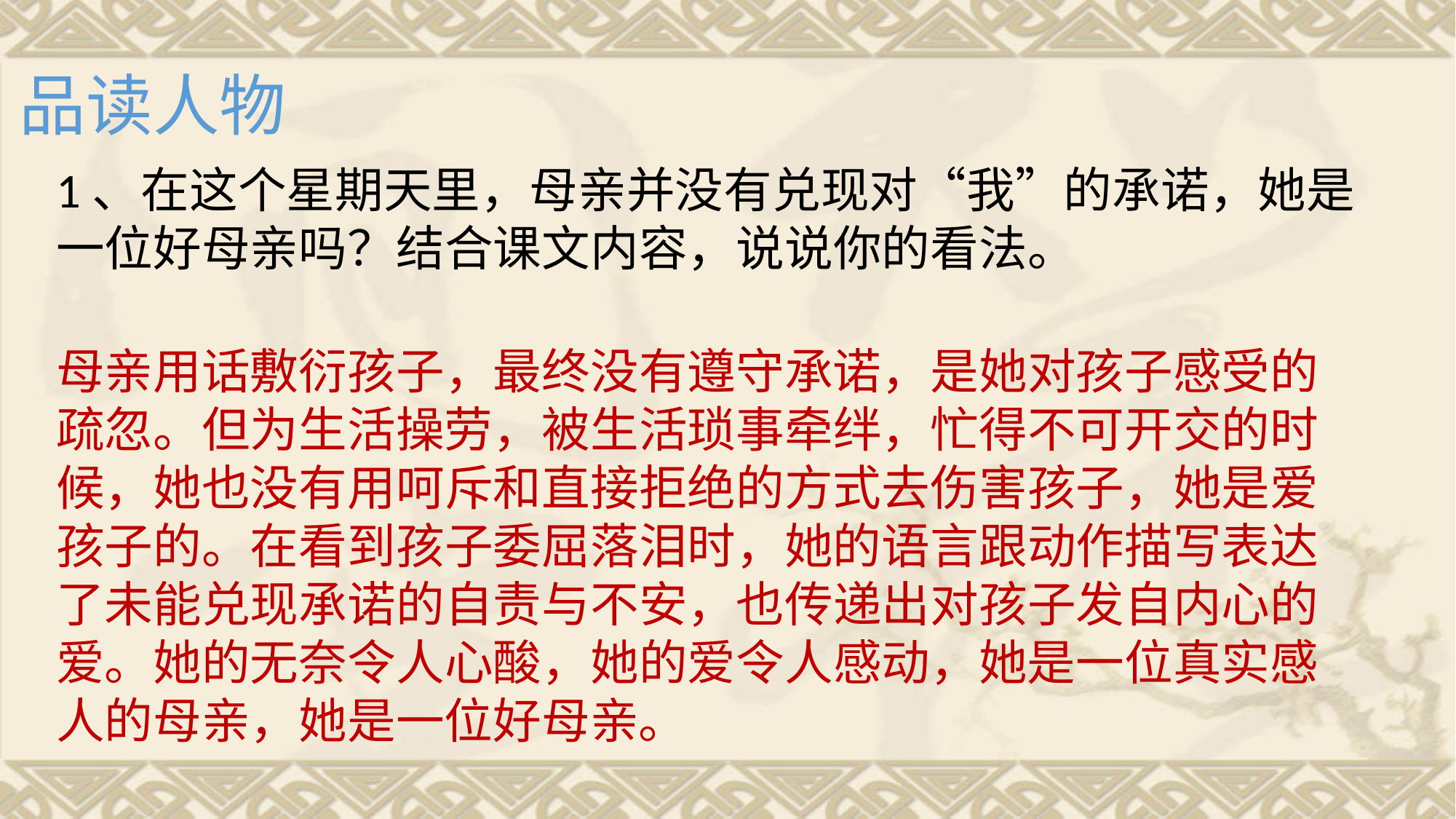

# 品读人物
1、在这个星期天里，母亲并没有兑现对“我”的承诺，她是一位好母亲吗？结合课文内容，说说你的看法。
母亲用话敷衍孩子，最终没有遵守承诺，是她对孩子感受的疏忽。但为生活操劳，被生活琐事牵绊，忙得不可开交的时候，她也没有用呵斥和直接拒绝的方式去伤害孩子，她是爱孩子的。在看到孩子委屈落泪时，她的语言跟动作描写表达了未能兑现承诺的自责与不安，也传递出对孩子发自内心的爱。她的无奈令人心酸，她的爱令人感动，她是一位真实感人的母亲，她是一位好母亲。